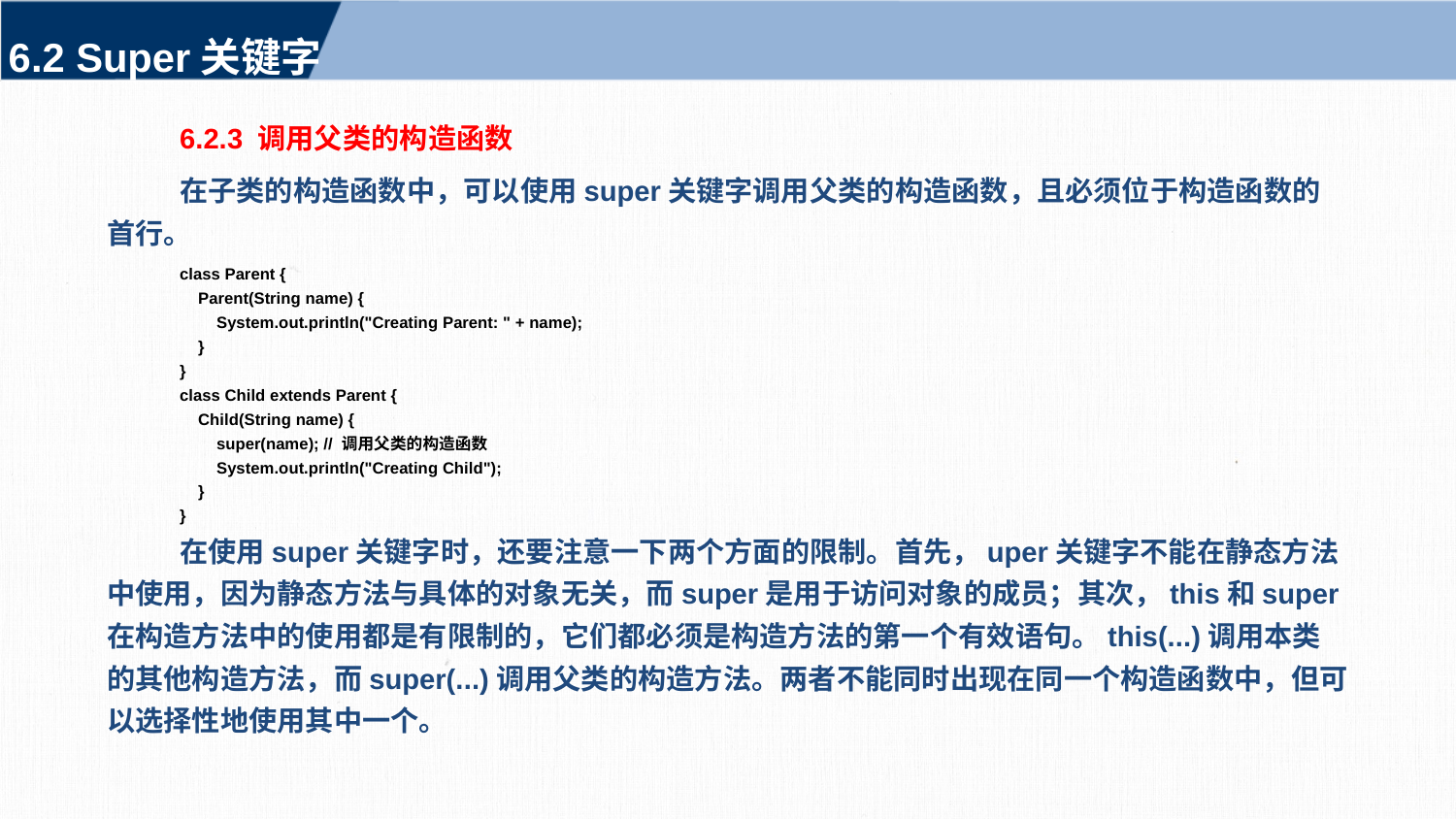

6.2 Super关键字

6.2.3 调用父类的构造函数
在子类的构造函数中，可以使用super关键字调用父类的构造函数，且必须位于构造函数的首行。
class Parent {
    Parent(String name) {
        System.out.println("Creating Parent: " + name);
    }
}
class Child extends Parent {
    Child(String name) {
        super(name); // 调用父类的构造函数
        System.out.println("Creating Child");
    }
}
在使用super关键字时，还要注意一下两个方面的限制。首先，uper关键字不能在静态方法中使用，因为静态方法与具体的对象无关，而super是用于访问对象的成员；其次，this和super在构造方法中的使用都是有限制的，它们都必须是构造方法的第一个有效语句。this(...)调用本类的其他构造方法，而super(...)调用父类的构造方法。两者不能同时出现在同一个构造函数中，但可以选择性地使用其中一个。